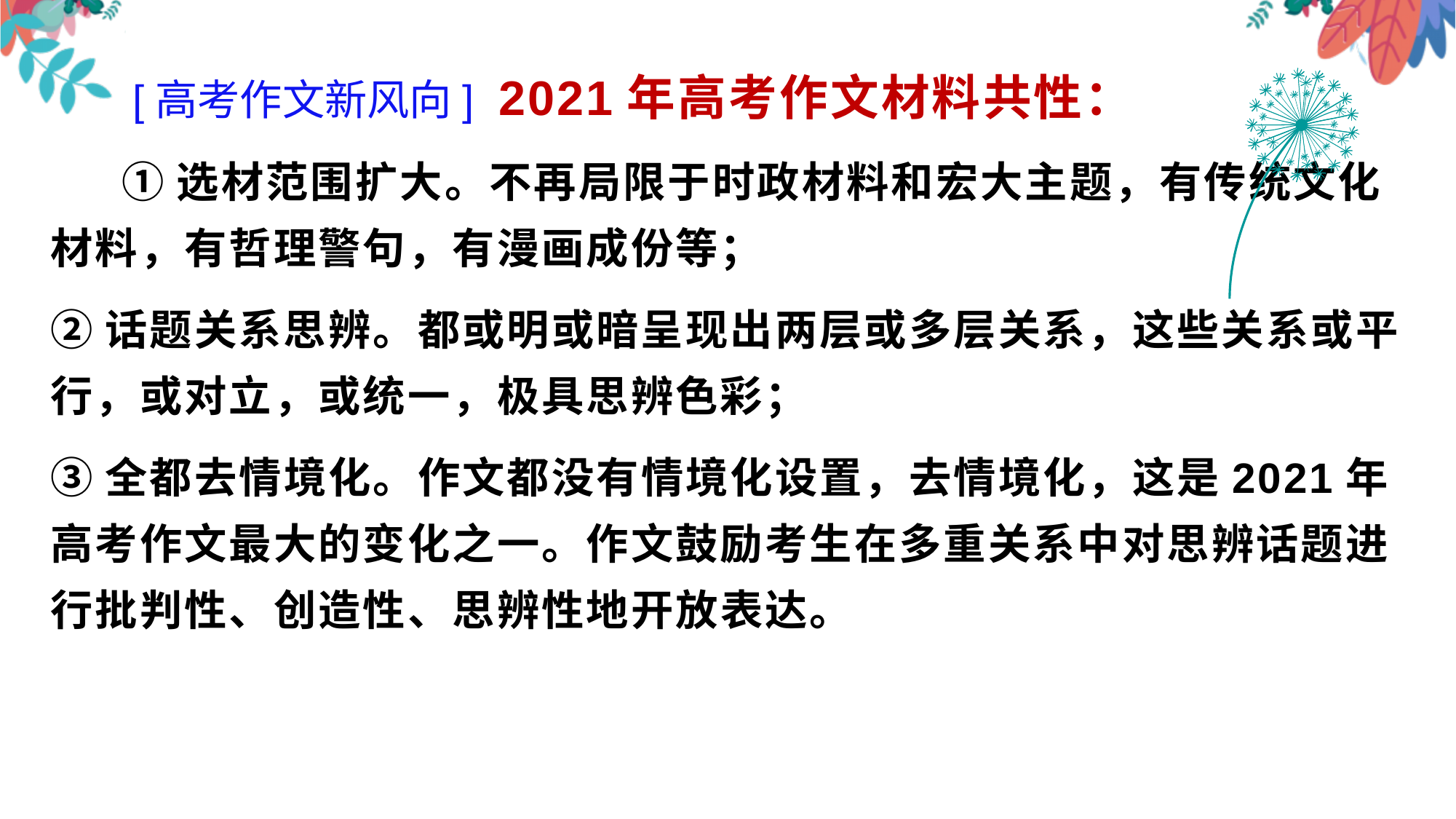

[高考作文新风向]  2021年高考作文材料共性：
      ①选材范围扩大。不再局限于时政材料和宏大主题，有传统文化材料，有哲理警句，有漫画成份等；
②话题关系思辨。都或明或暗呈现出两层或多层关系，这些关系或平行，或对立，或统一，极具思辨色彩；
③全都去情境化。作文都没有情境化设置，去情境化，这是2021年高考作文最大的变化之一。作文鼓励考生在多重关系中对思辨话题进行批判性、创造性、思辨性地开放表达。